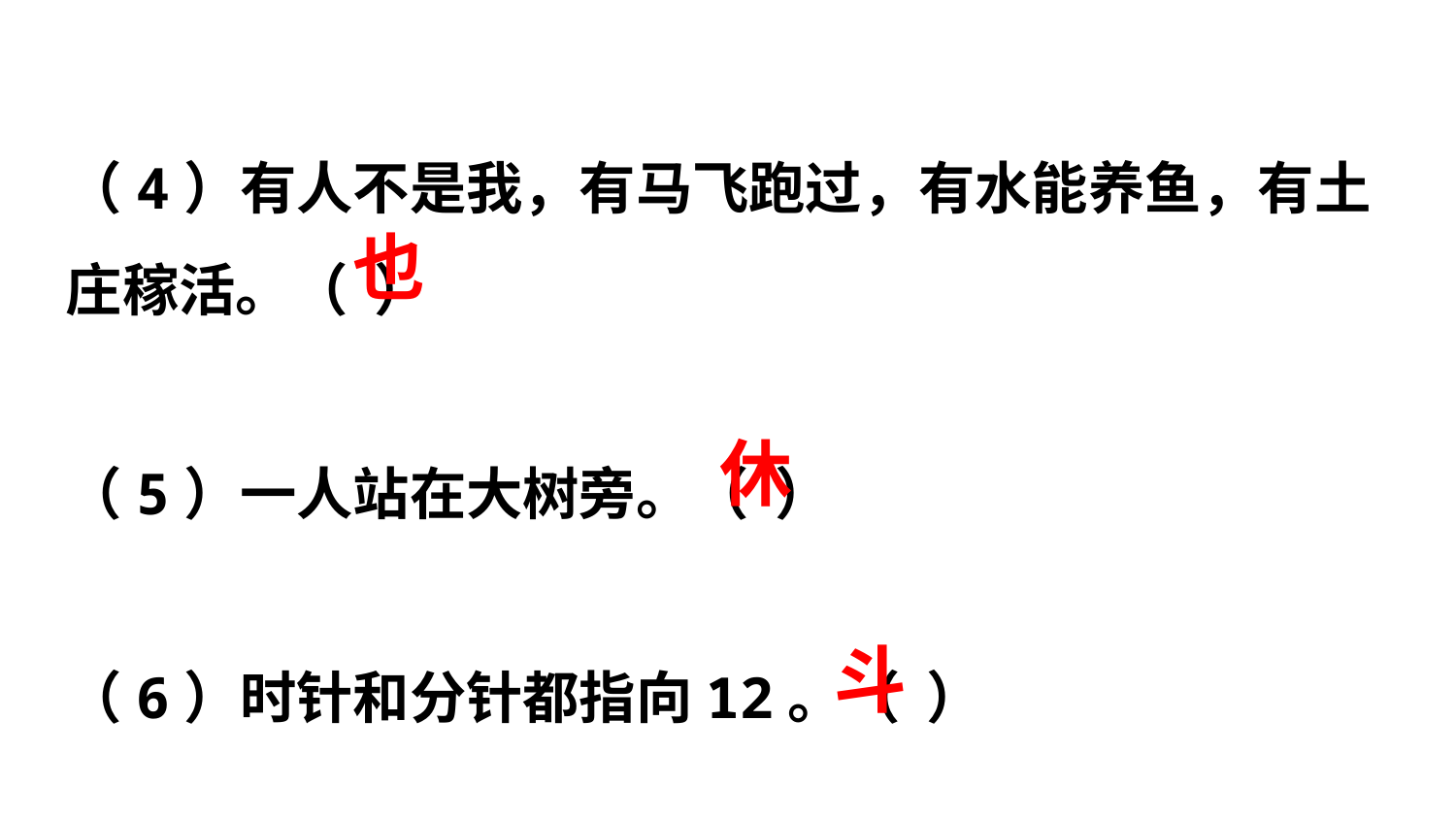

（4）有人不是我，有马飞跑过，有水能养鱼，有土庄稼活。（  ）

（5）一人站在大树旁。（  ）

（6）时针和分针都指向12。（  ）
也
休
斗